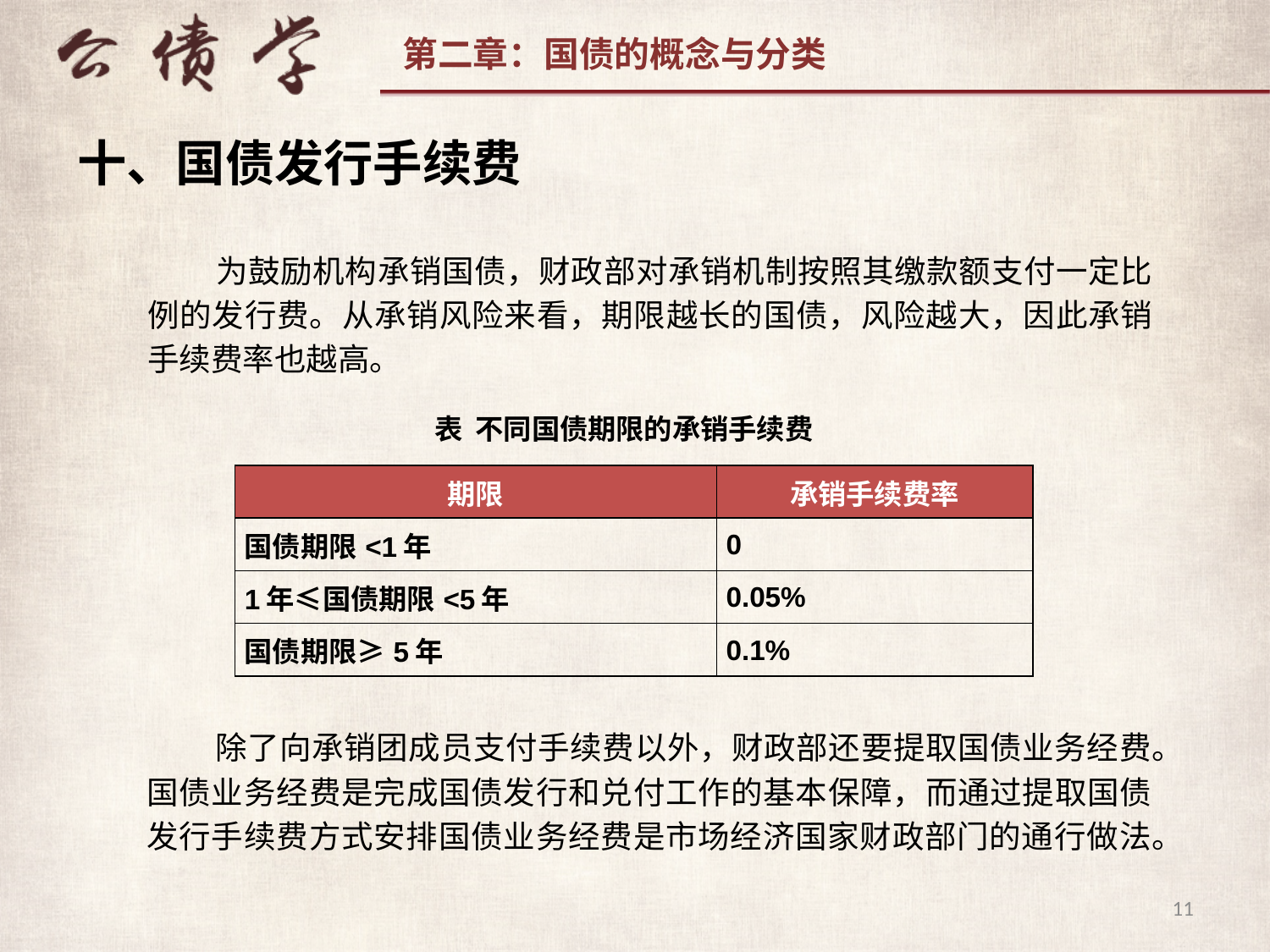

十、国债发行手续费
   为鼓励机构承销国债，财政部对承销机制按照其缴款额支付一定比例的发行费。从承销风险来看，期限越长的国债，风险越大，因此承销手续费率也越高。
表  不同国债期限的承销手续费
| 期限 | 承销手续费率 |
| --- | --- |
| 国债期限<1年 | 0 |
| 1年≤国债期限<5年 | 0.05% |
| 国债期限≥5年 | 0.1% |
   除了向承销团成员支付手续费以外，财政部还要提取国债业务经费。国债业务经费是完成国债发行和兑付工作的基本保障，而通过提取国债发行手续费方式安排国债业务经费是市场经济国家财政部门的通行做法。
11